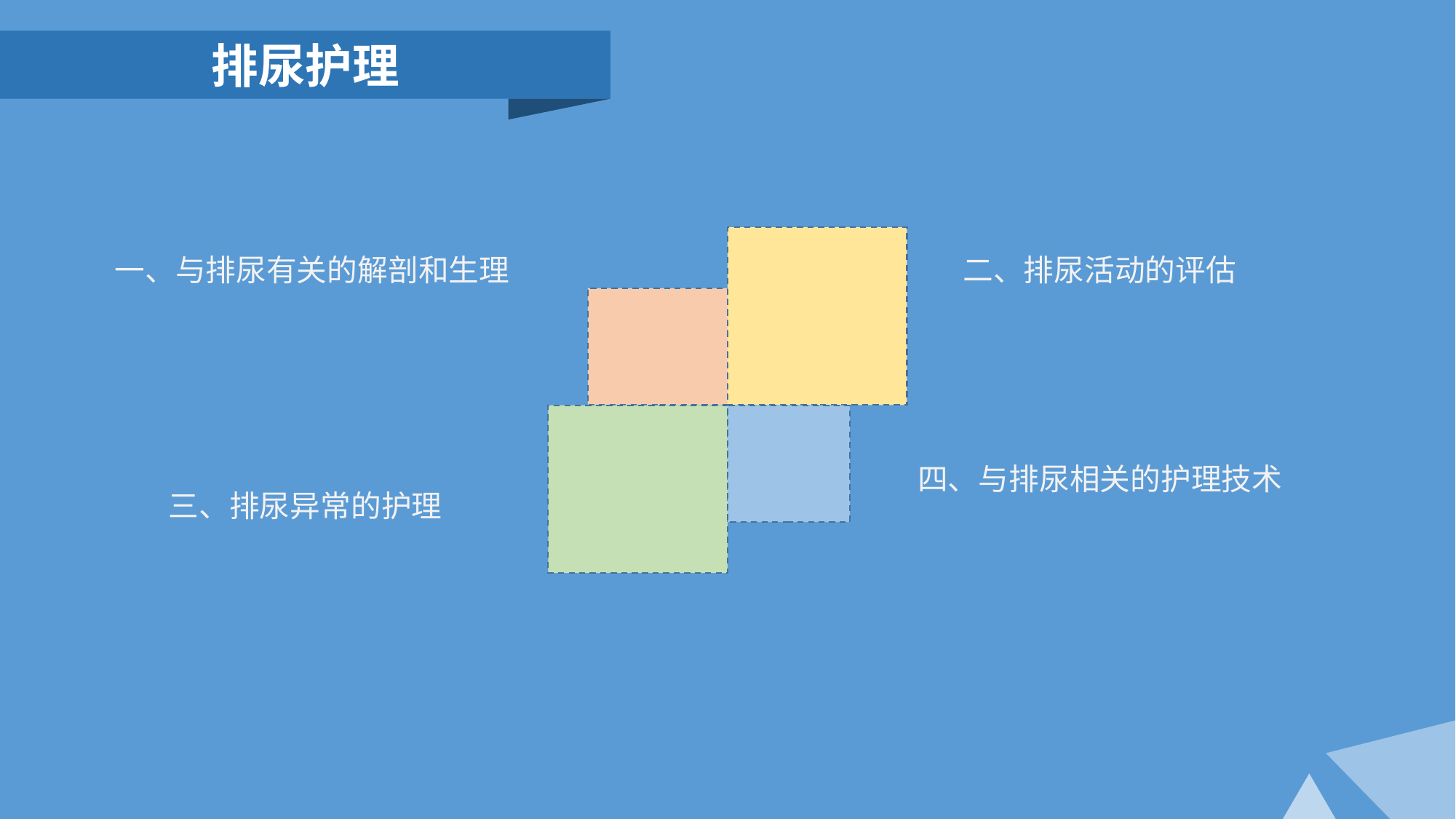

排尿护理

一、与排尿有关的解剖和生理
二、排尿活动的评估

四、与排尿相关的护理技术
三、排尿异常的护理